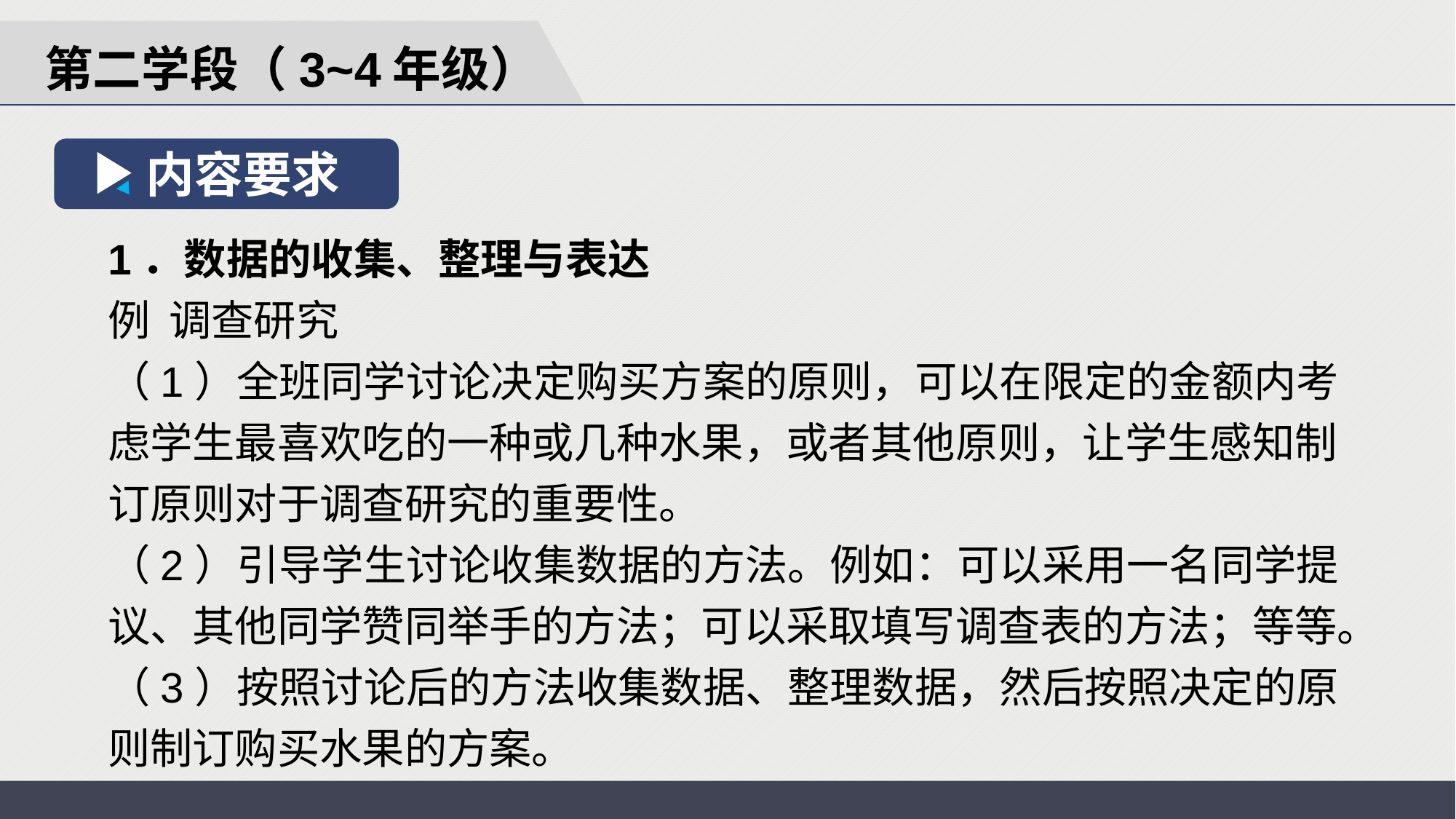

第二学段（3~4年级）
内容要求

1．数据的收集、整理与表达
例  调查研究
（1）全班同学讨论决定购买方案的原则，可以在限定的金额内考虑学生最喜欢吃的一种或几种水果，或者其他原则，让学生感知制订原则对于调查研究的重要性。
（2）引导学生讨论收集数据的方法。例如：可以采用一名同学提议、其他同学赞同举手的方法；可以采取填写调查表的方法；等等。
（3）按照讨论后的方法收集数据、整理数据，然后按照决定的原则制订购买水果的方案。